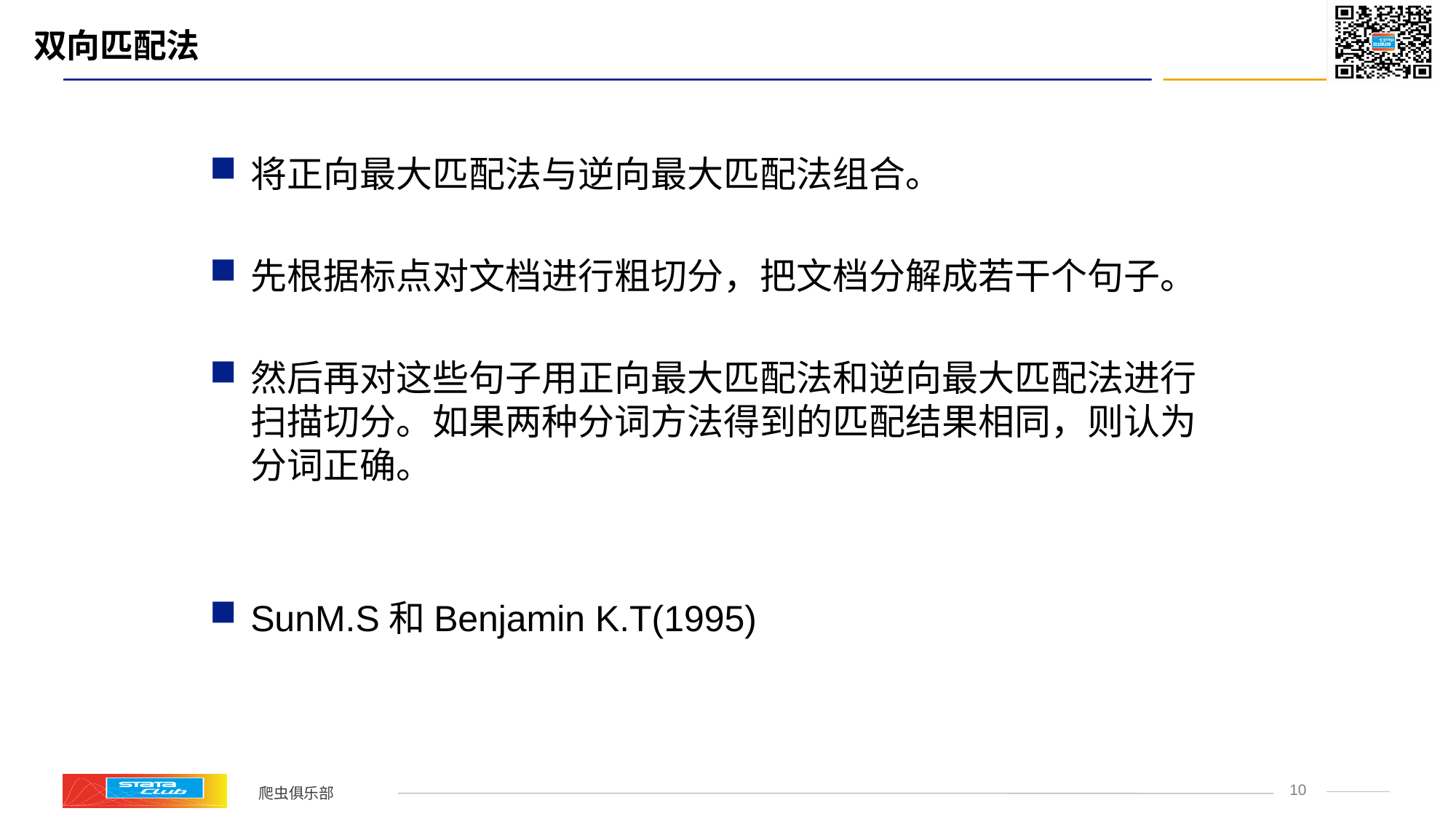

# 双向匹配法
将正向最大匹配法与逆向最大匹配法组合。

先根据标点对文档进行粗切分，把文档分解成若干个句子。

然后再对这些句子用正向最大匹配法和逆向最大匹配法进行扫描切分。如果两种分词方法得到的匹配结果相同，则认为分词正确。

SunM.S和Benjamin K.T(1995)